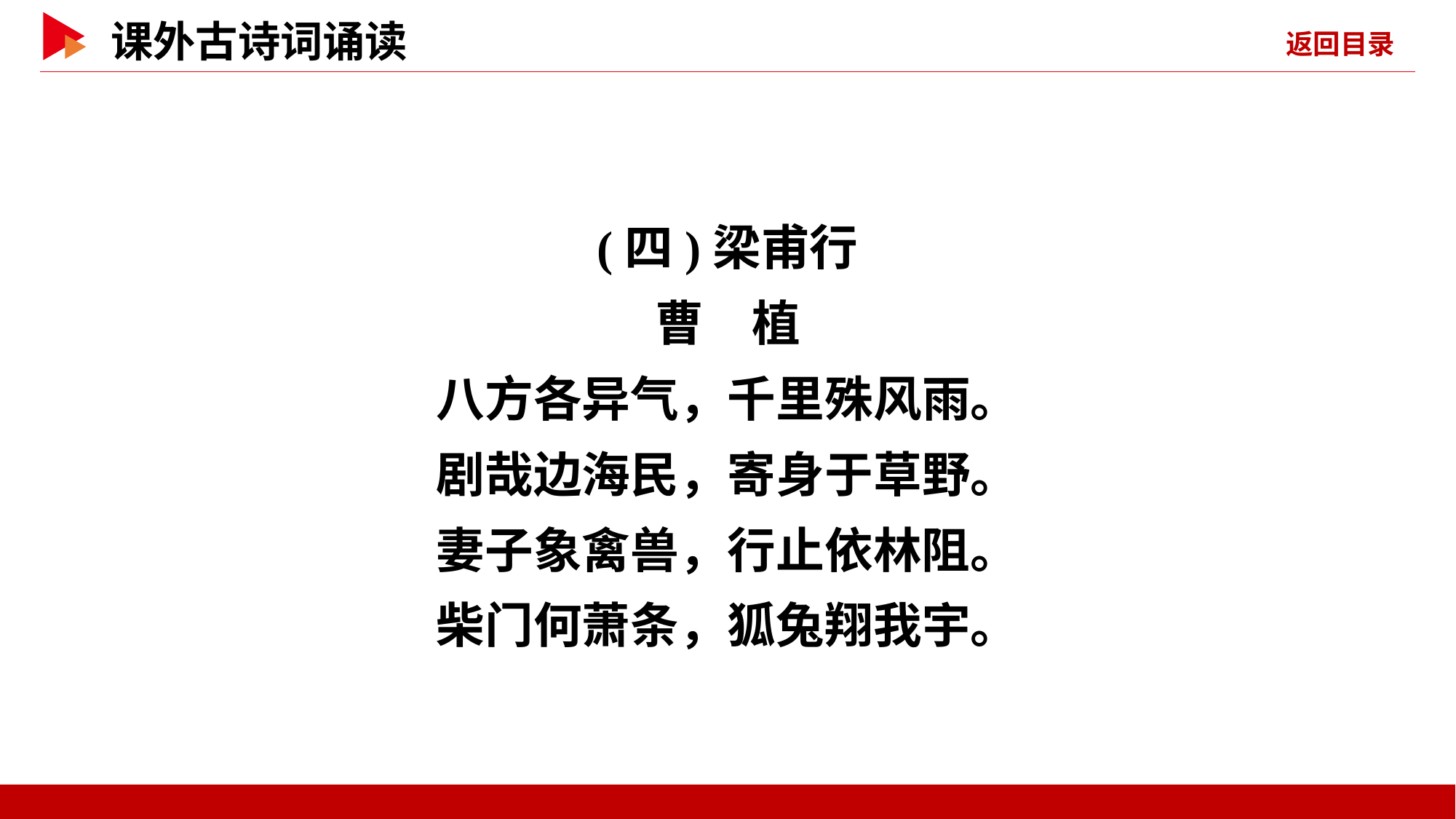

(四)梁甫行
曹　植
八方各异气，千里殊风雨。
剧哉边海民，寄身于草野。
妻子象禽兽，行止依林阻。
柴门何萧条，狐兔翔我宇。